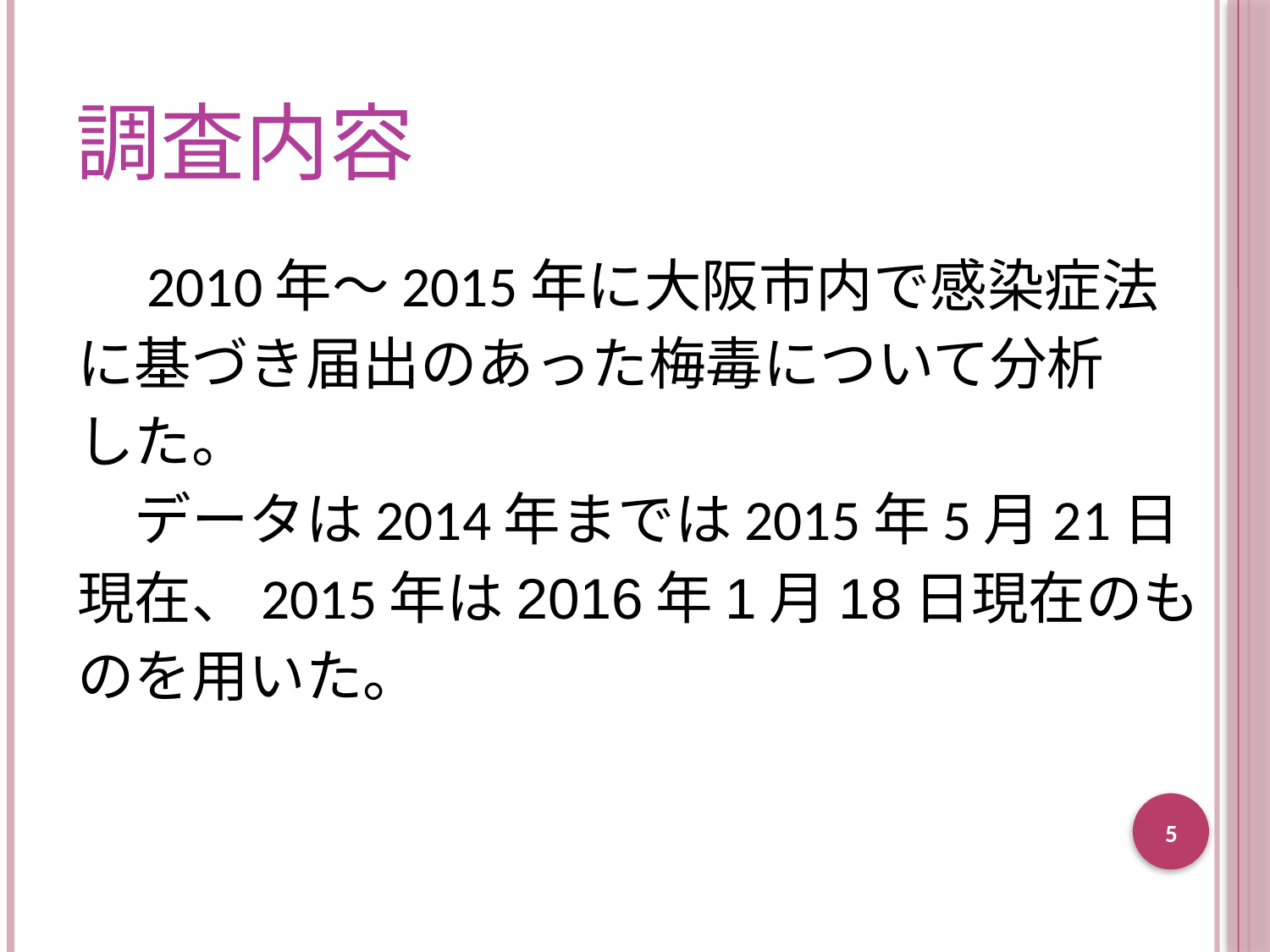

# 調査内容

　2010年～2015年に大阪市内で感染症法
に基づき届出のあった梅毒について分析
した。
　データは2014年までは2015年5月21日
現在、2015年は2016年1月18日現在のも
のを用いた。
5